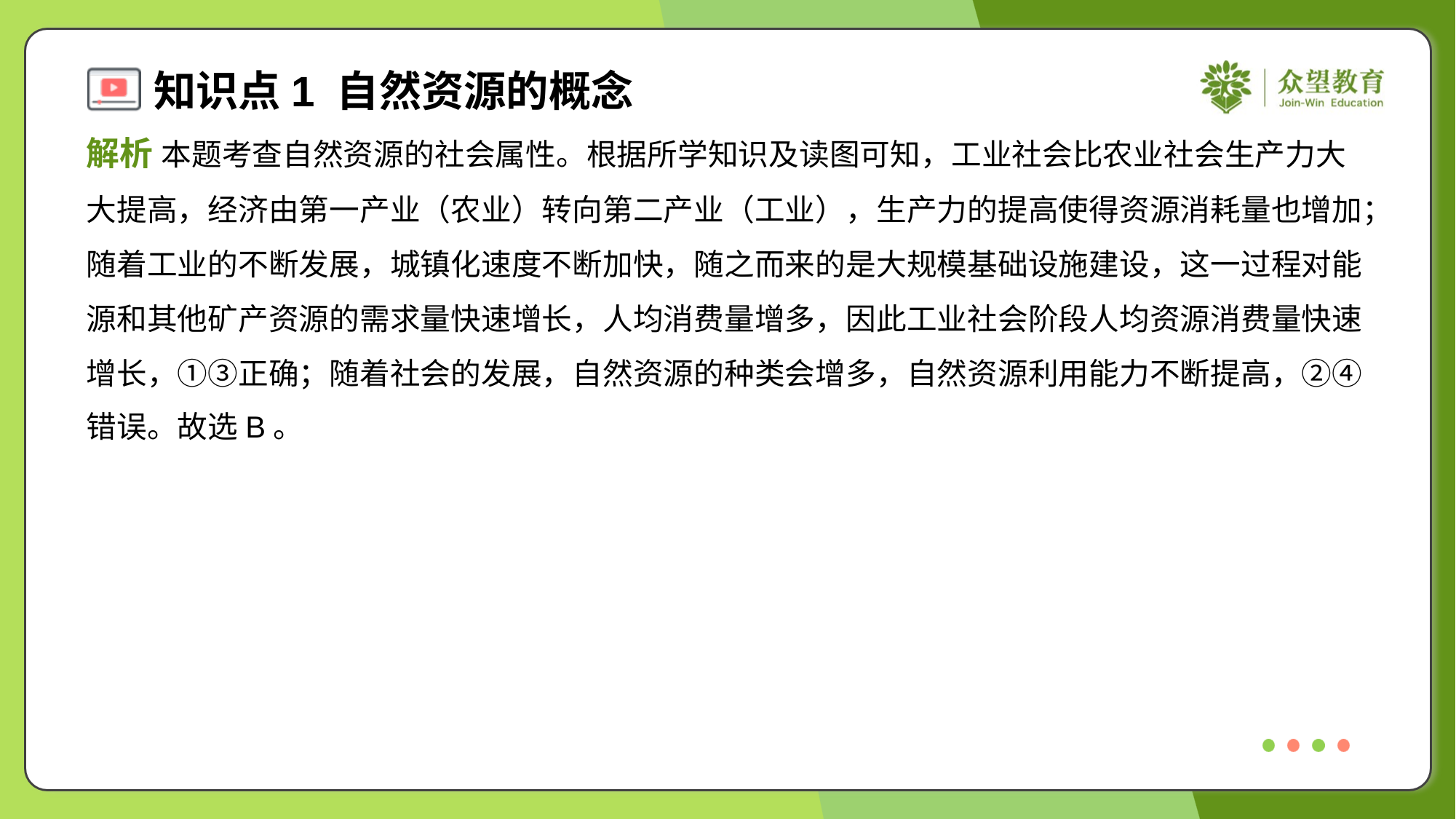

解析 本题考查自然资源的社会属性。根据所学知识及读图可知，工业社会比农业社会生产力大
大提高，经济由第一产业（农业）转向第二产业（工业），生产力的提高使得资源消耗量也增加；
随着工业的不断发展，城镇化速度不断加快，随之而来的是大规模基础设施建设，这一过程对能
源和其他矿产资源的需求量快速增长，人均消费量增多，因此工业社会阶段人均资源消费量快速
增长，①③正确；随着社会的发展，自然资源的种类会增多，自然资源利用能力不断提高，②④
错误。故选B。